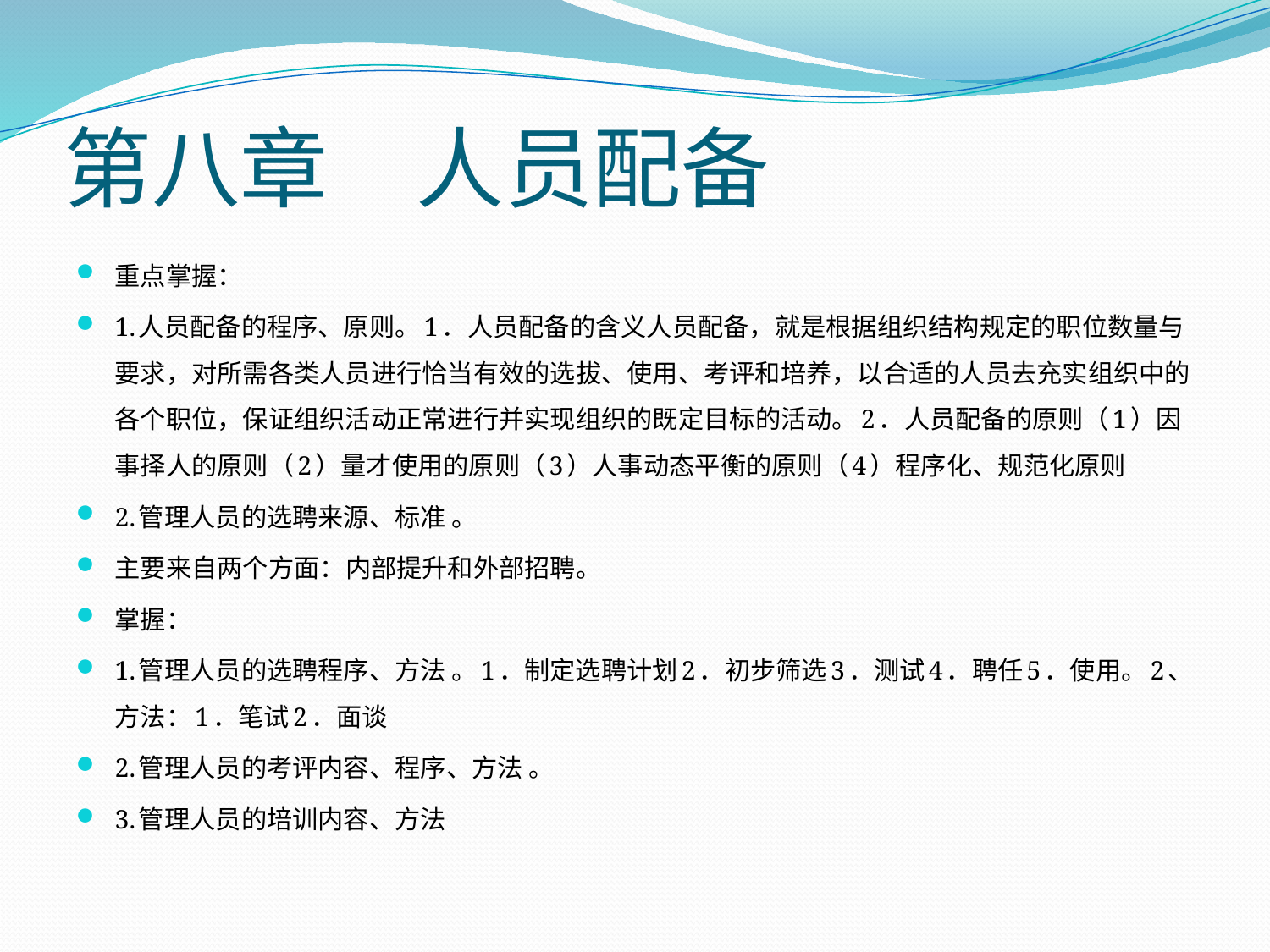

# 第八章　人员配备
重点掌握：
1.人员配备的程序、原则。1．人员配备的含义人员配备，就是根据组织结构规定的职位数量与要求，对所需各类人员进行恰当有效的选拔、使用、考评和培养，以合适的人员去充实组织中的各个职位，保证组织活动正常进行并实现组织的既定目标的活动。2．人员配备的原则（1）因事择人的原则（2）量才使用的原则（3）人事动态平衡的原则（4）程序化、规范化原则
2.管理人员的选聘来源、标准 。
主要来自两个方面：内部提升和外部招聘。
掌握：
1.管理人员的选聘程序、方法 。1．制定选聘计划2．初步筛选3．测试4．聘任5．使用。2、方法：1．笔试2．面谈
2.管理人员的考评内容、程序、方法 。
3.管理人员的培训内容、方法